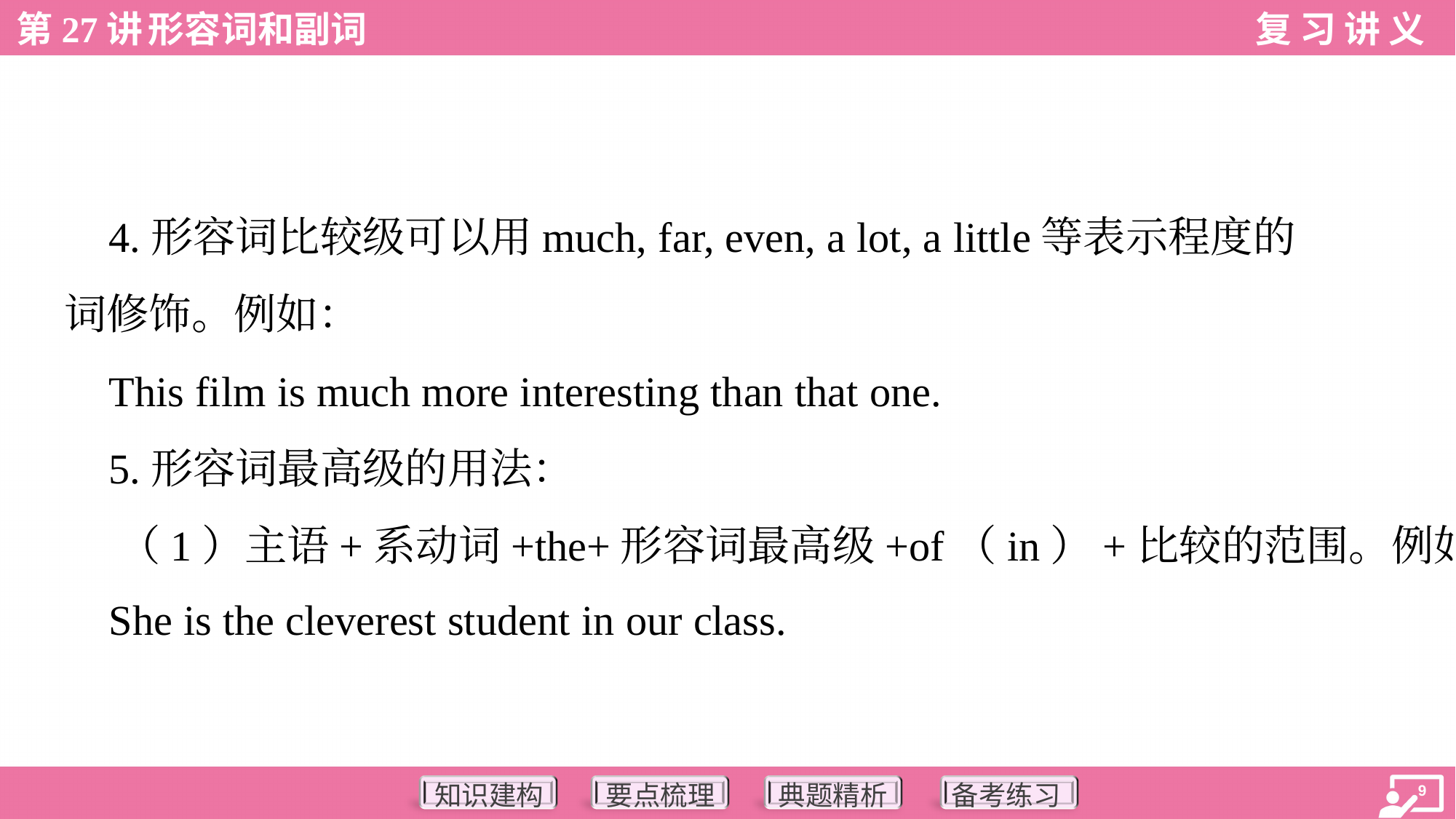

4.形容词比较级可以用much, far, even, a lot, a little等表示程度的
词修饰。例如：
    This film is much more interesting than that one.
    5.形容词最高级的用法：
    （1）主语+系动词+the+形容词最高级+of（in）+比较的范围。例如：
    She is the cleverest student in our class.